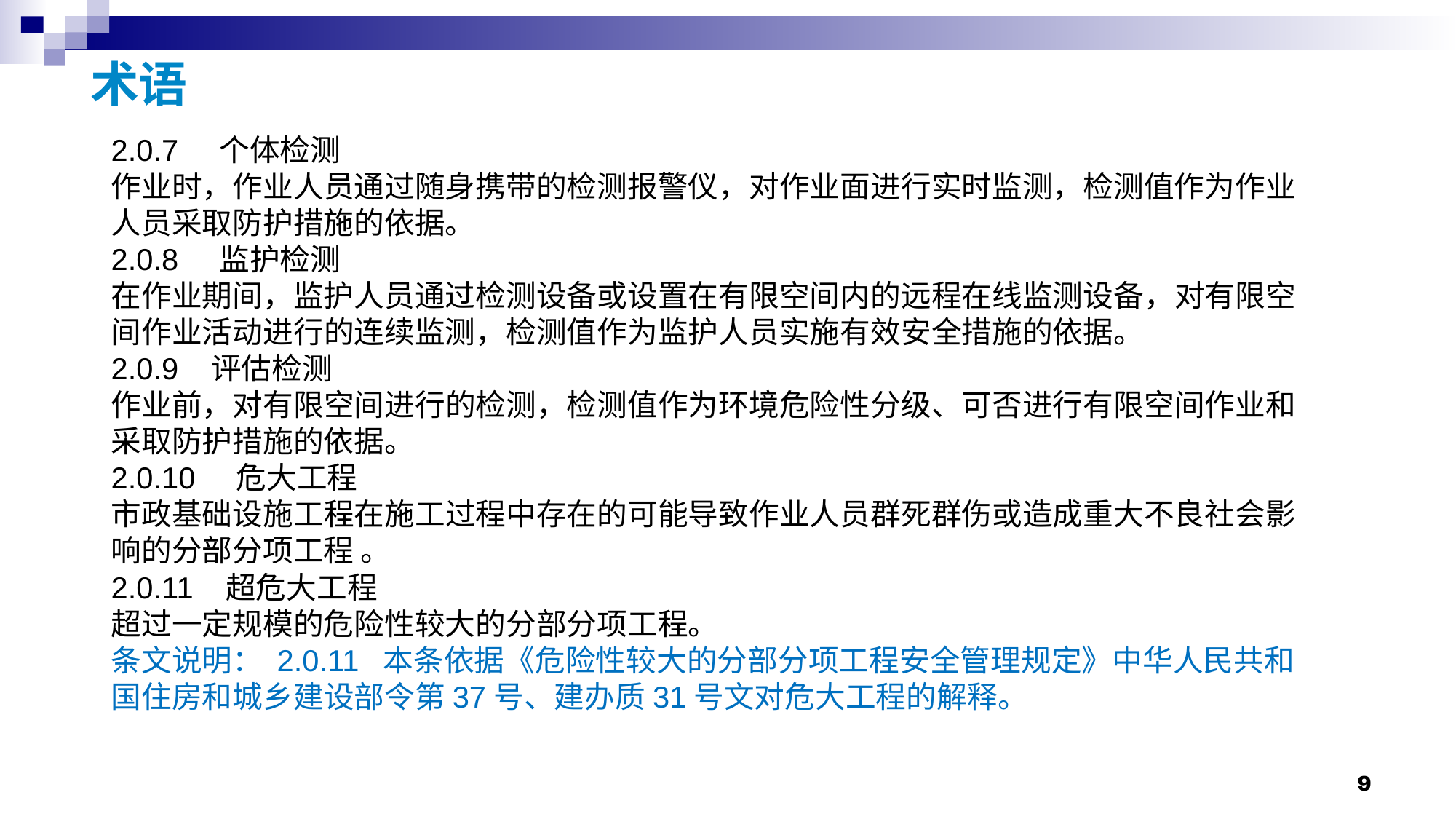

# 术语
2.0.7    个体检测
作业时，作业人员通过随身携带的检测报警仪，对作业面进行实时监测，检测值作为作业人员采取防护措施的依据。
2.0.8    监护检测
在作业期间，监护人员通过检测设备或设置在有限空间内的远程在线监测设备，对有限空间作业活动进行的连续监测，检测值作为监护人员实施有效安全措施的依据。
2.0.9   评估检测
作业前，对有限空间进行的检测，检测值作为环境危险性分级、可否进行有限空间作业和采取防护措施的依据。
2.0.10    危大工程
市政基础设施工程在施工过程中存在的可能导致作业人员群死群伤或造成重大不良社会影响的分部分项工程 。
2.0.11   超危大工程
超过一定规模的危险性较大的分部分项工程。
条文说明： 2.0.11  本条依据《危险性较大的分部分项工程安全管理规定》中华人民共和国住房和城乡建设部令第37号、建办质31号文对危大工程的解释。

9